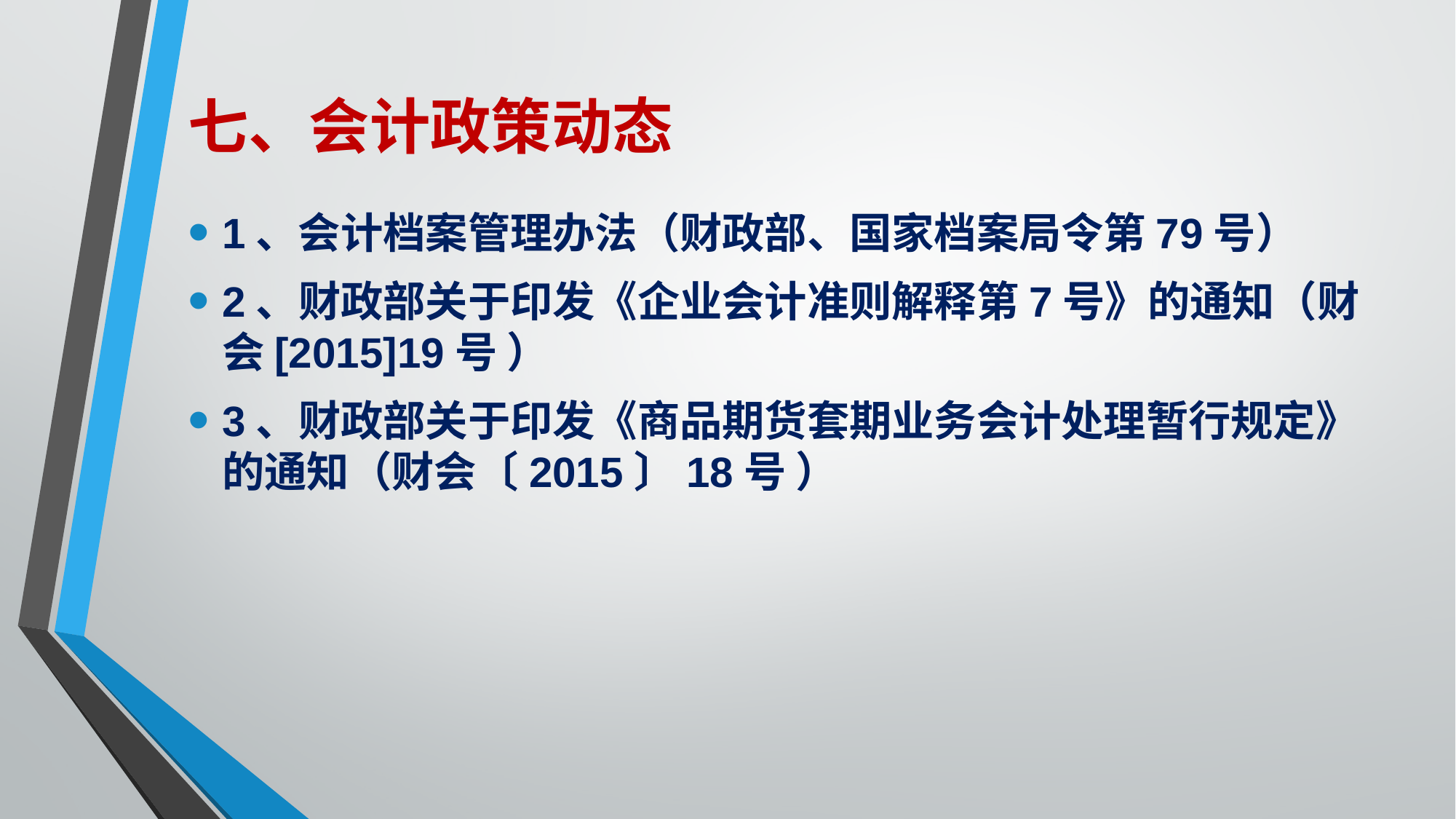

# 七、会计政策动态
1、会计档案管理办法（财政部、国家档案局令第79号）
2、财政部关于印发《企业会计准则解释第7号》的通知（财会[2015]19号 ）
3、财政部关于印发《商品期货套期业务会计处理暂行规定》的通知（财会〔2015〕18号 ）